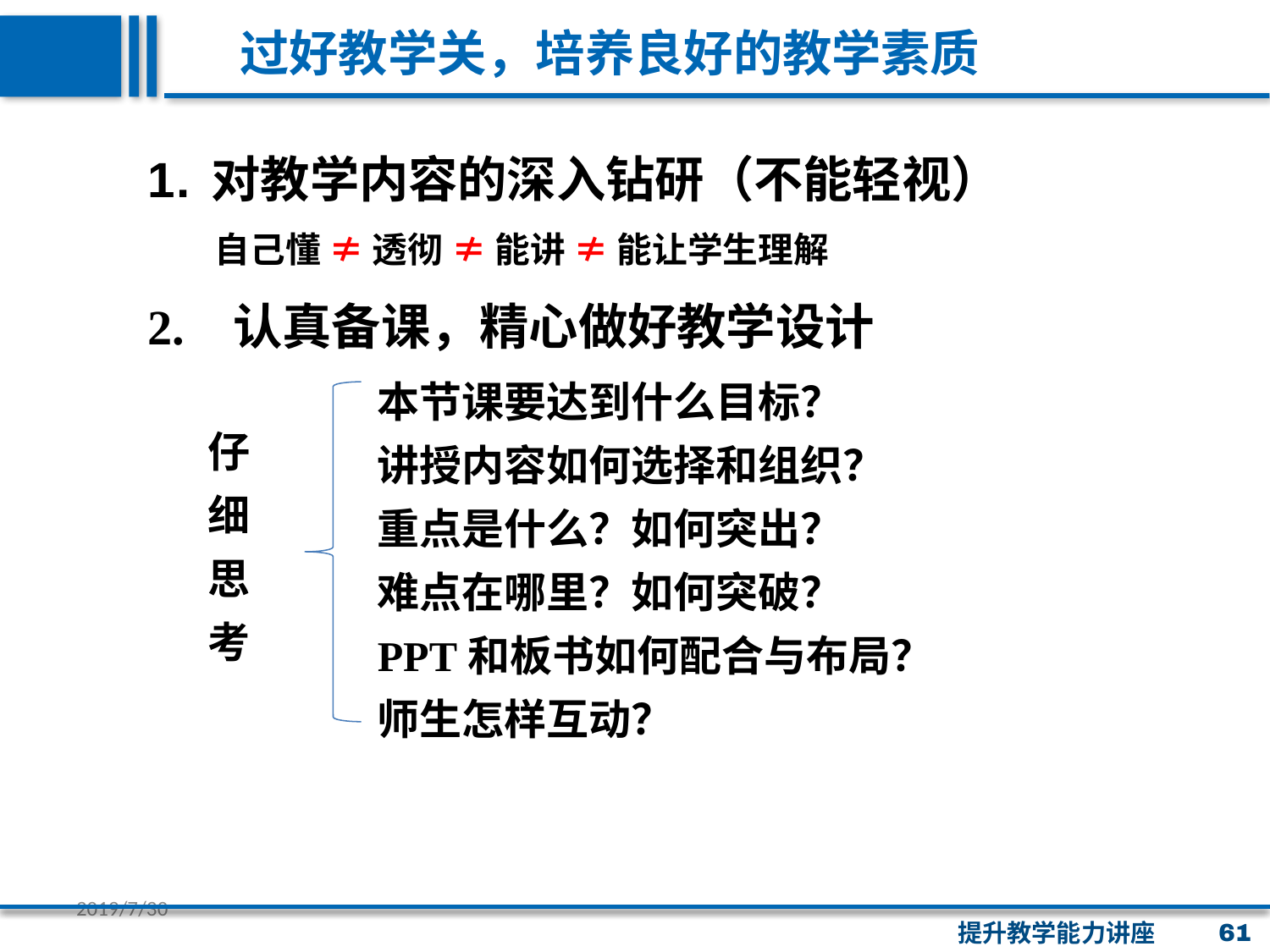

过好教学关，培养良好的教学素质
对教学内容的深入钻研（不能轻视）
      自己懂 ≠ 透彻 ≠ 能讲 ≠ 能让学生理解
2.   认真备课，精心做好教学设计
本节课要达到什么目标？
讲授内容如何选择和组织？
重点是什么？如何突出？
难点在哪里？如何突破？
PPT和板书如何配合与布局？
师生怎样互动？

仔细思考
61